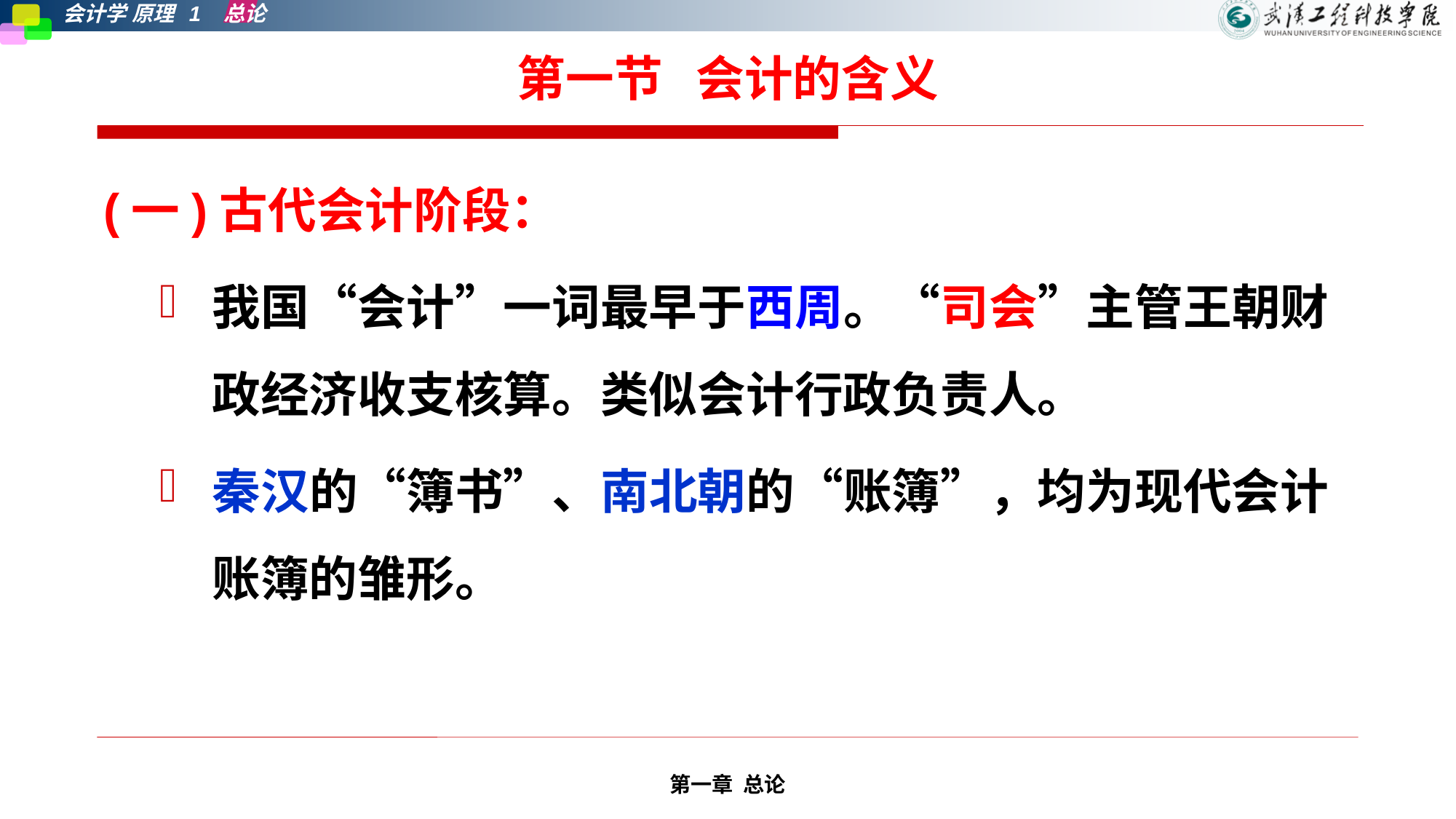

# 第一节   会计的含义
(一)古代会计阶段：
我国“会计”一词最早于西周。“司会”主管王朝财政经济收支核算。类似会计行政负责人。
秦汉的“簿书”、南北朝的“账簿”，均为现代会计账簿的雏形。
第一章  总论